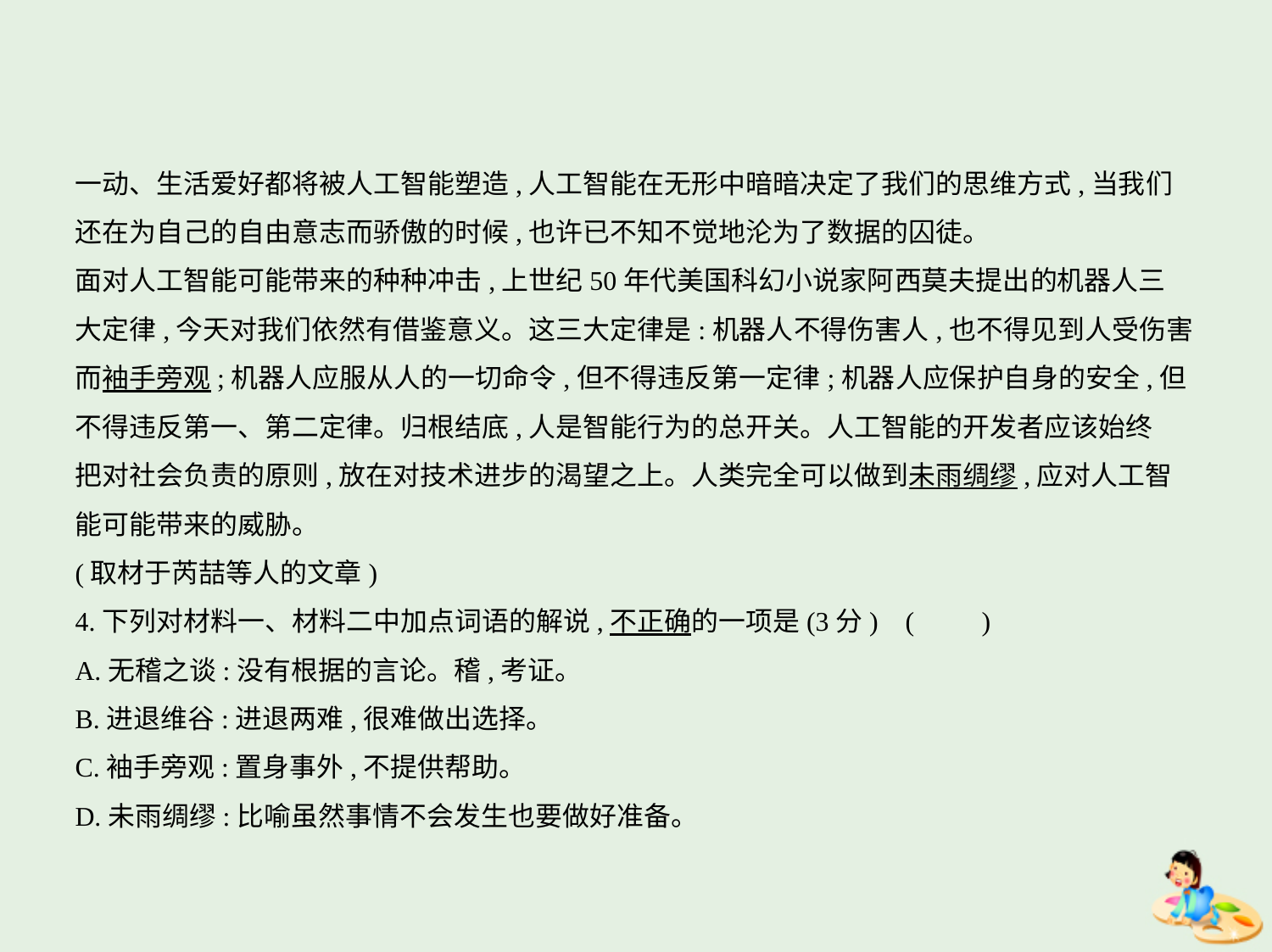

一动、生活爱好都将被人工智能塑造,人工智能在无形中暗暗决定了我们的思维方式,当我们
还在为自己的自由意志而骄傲的时候,也许已不知不觉地沦为了数据的囚徒。
面对人工智能可能带来的种种冲击,上世纪50年代美国科幻小说家阿西莫夫提出的机器人三
大定律,今天对我们依然有借鉴意义。这三大定律是:机器人不得伤害人,也不得见到人受伤害
而袖手旁观;机器人应服从人的一切命令,但不得违反第一定律;机器人应保护自身的安全,但
不得违反第一、第二定律。归根结底,人是智能行为的总开关。人工智能的开发者应该始终
把对社会负责的原则,放在对技术进步的渴望之上。人类完全可以做到未雨绸缪,应对人工智
能可能带来的威胁。
(取材于芮喆等人的文章)
4.下列对材料一、材料二中加点词语的解说,不正确的一项是(3分) (　　)
A.无稽之谈:没有根据的言论。稽,考证。
B.进退维谷:进退两难,很难做出选择。
C.袖手旁观:置身事外,不提供帮助。
D.未雨绸缪:比喻虽然事情不会发生也要做好准备。